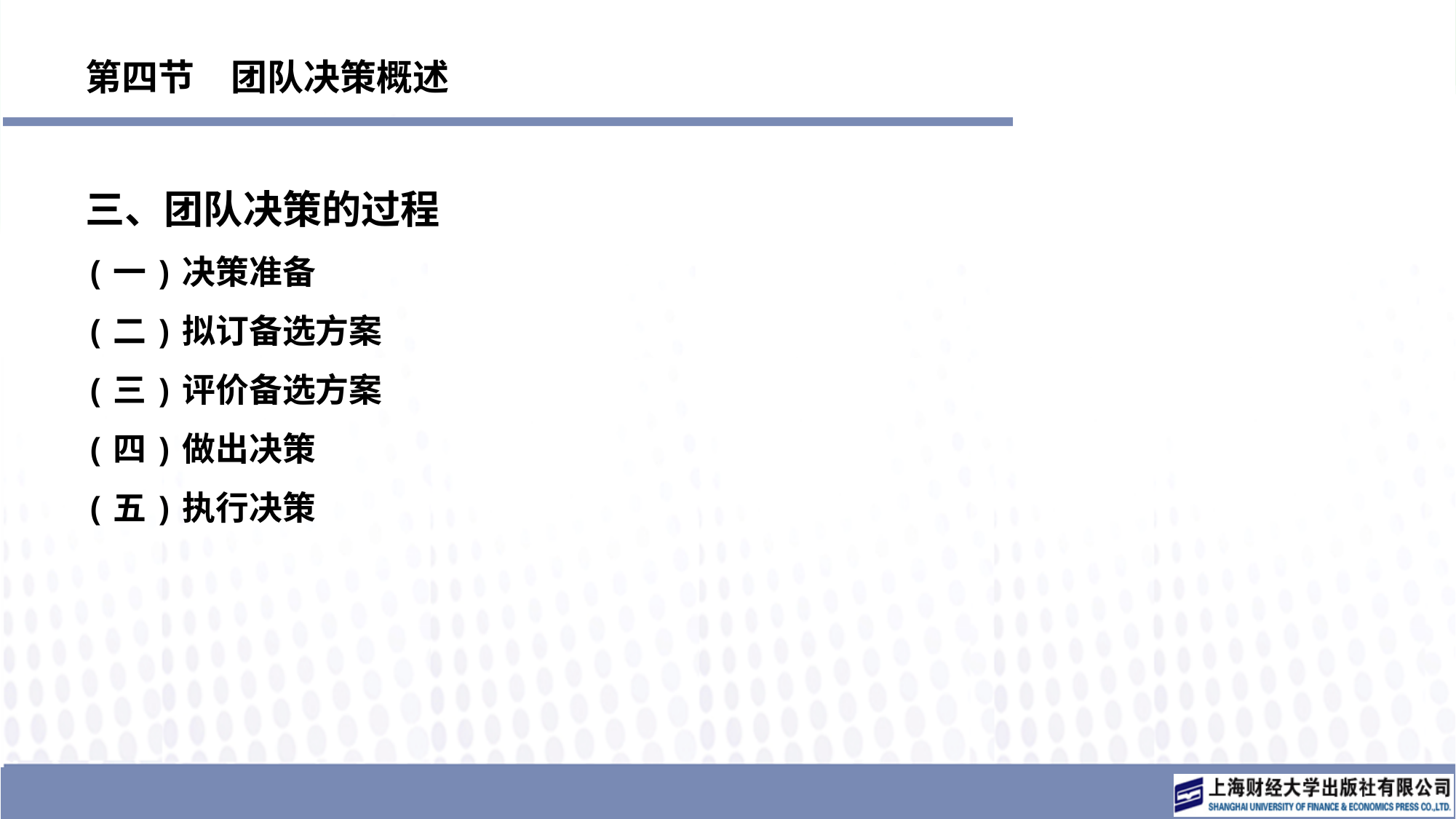

# 第四节　团队决策概述
三、团队决策的过程
(一)决策准备
(二)拟订备选方案
(三)评价备选方案
(四)做出决策
(五)执行决策